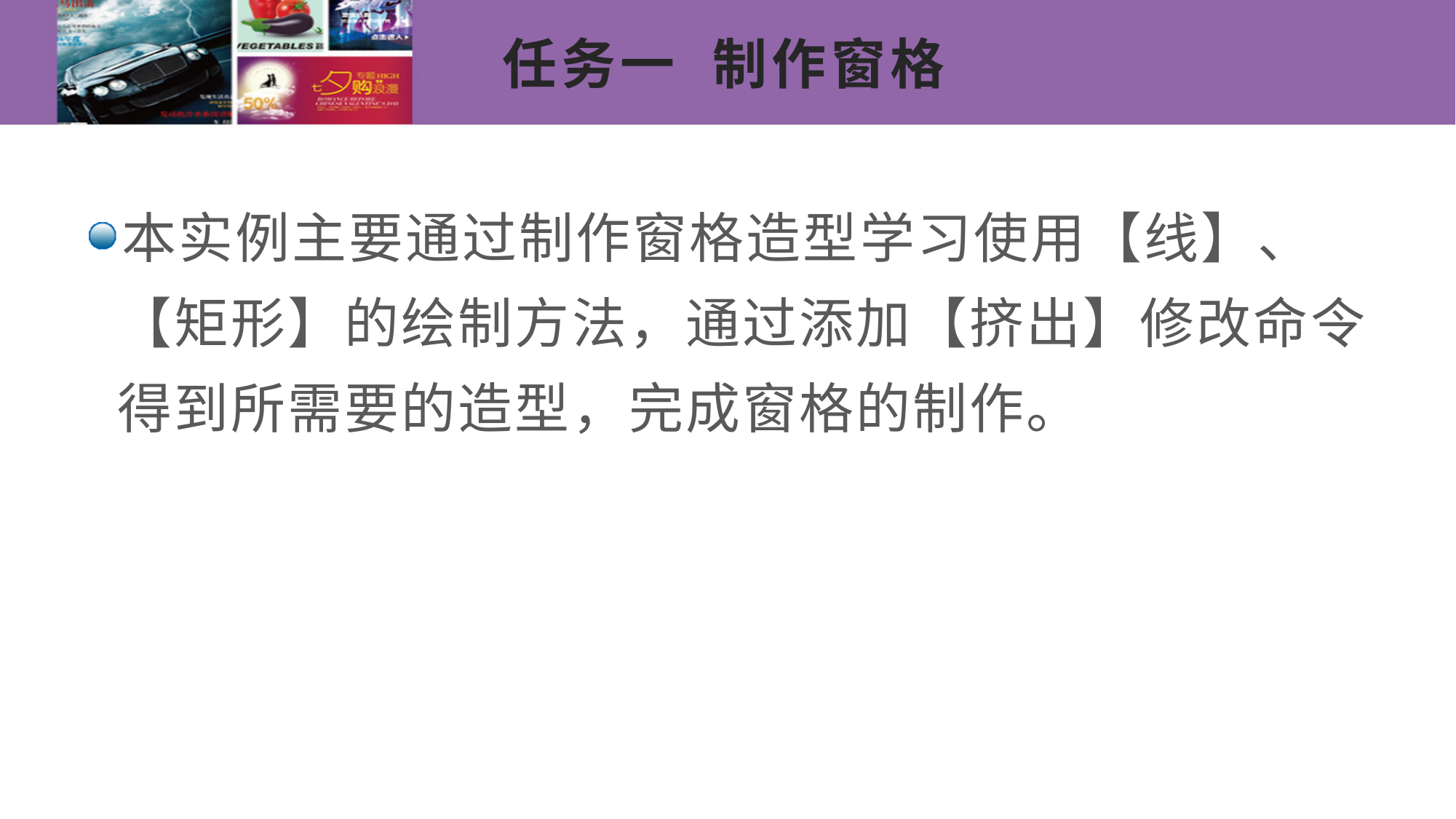

# 任务一  制作窗格
本实例主要通过制作窗格造型学习使用【线】、【矩形】的绘制方法，通过添加【挤出】修改命令得到所需要的造型，完成窗格的制作。